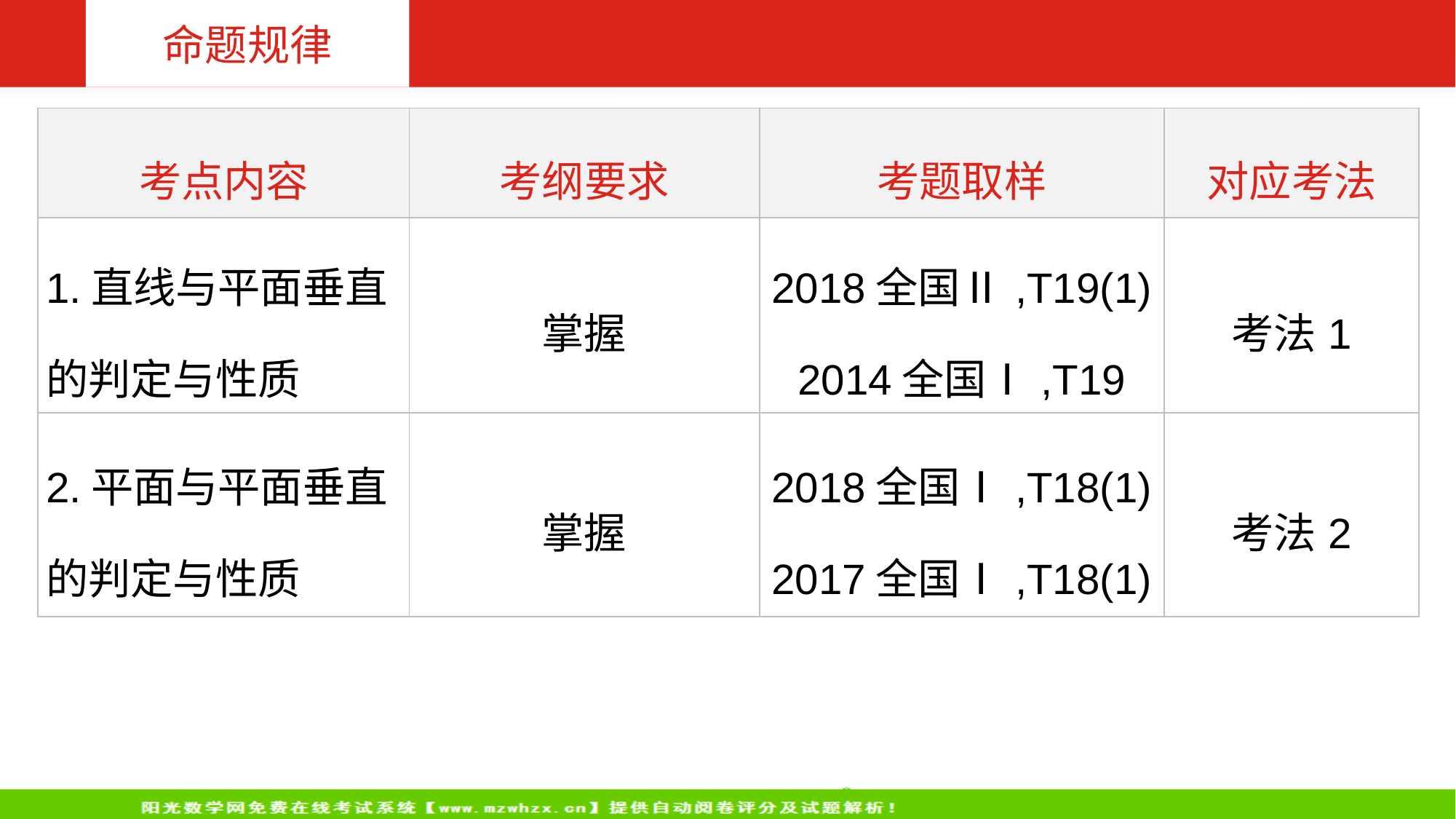

命题规律
| 考点内容 | 考纲要求 | 考题取样 | 对应考法 |
| --- | --- | --- | --- |
| 1.直线与平面垂直 的判定与性质 | 掌握 | 2018全国Ⅱ,T19(1) 2014全国Ⅰ,T19 | 考法1 |
| 2.平面与平面垂直 的判定与性质 | 掌握 | 2018全国Ⅰ,T18(1) 2017全国Ⅰ,T18(1) | 考法2 |